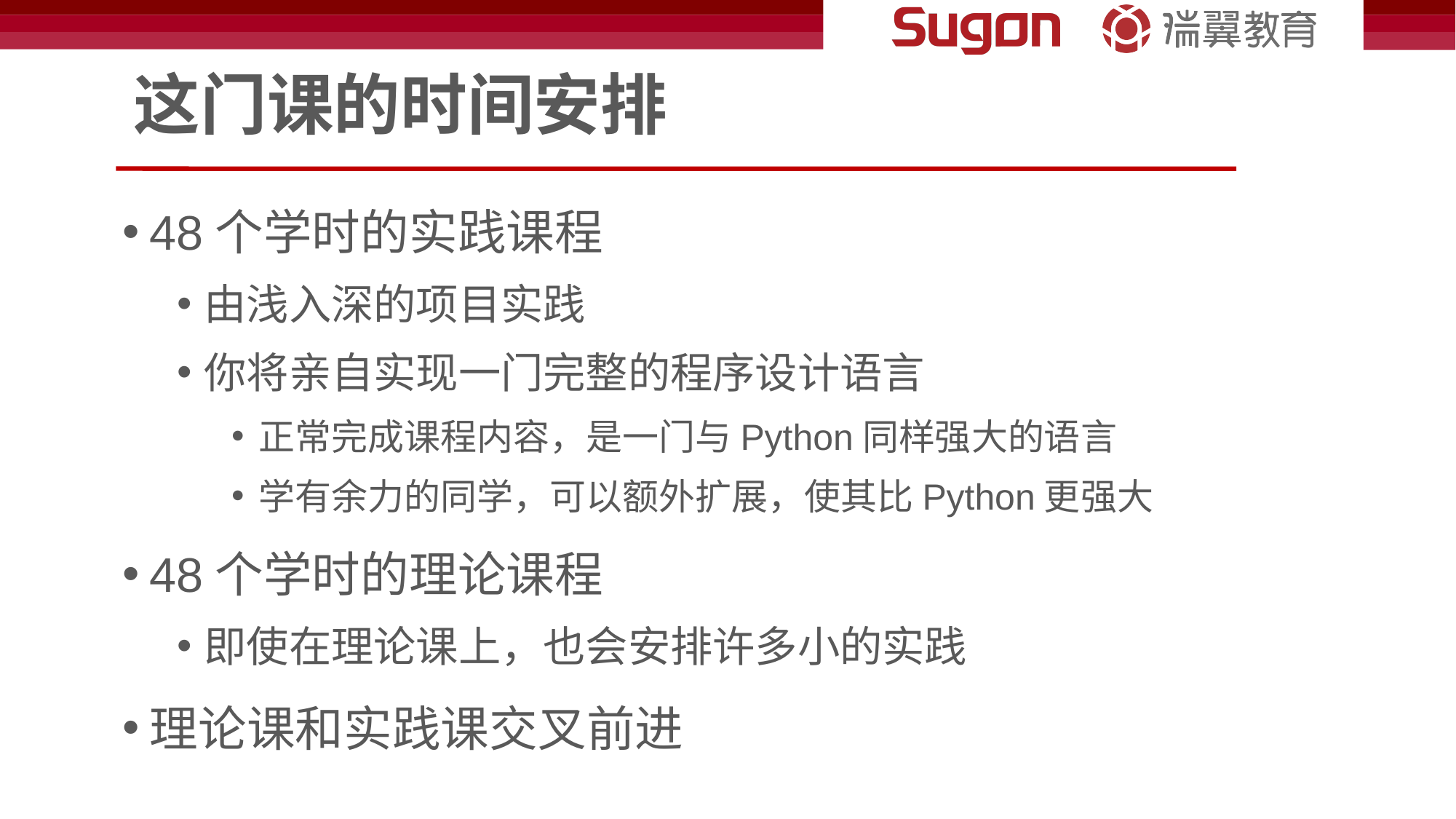

# 这门课的时间安排
48个学时的实践课程
由浅入深的项目实践
你将亲自实现一门完整的程序设计语言
正常完成课程内容，是一门与Python同样强大的语言
学有余力的同学，可以额外扩展，使其比Python更强大
48个学时的理论课程
即使在理论课上，也会安排许多小的实践
理论课和实践课交叉前进